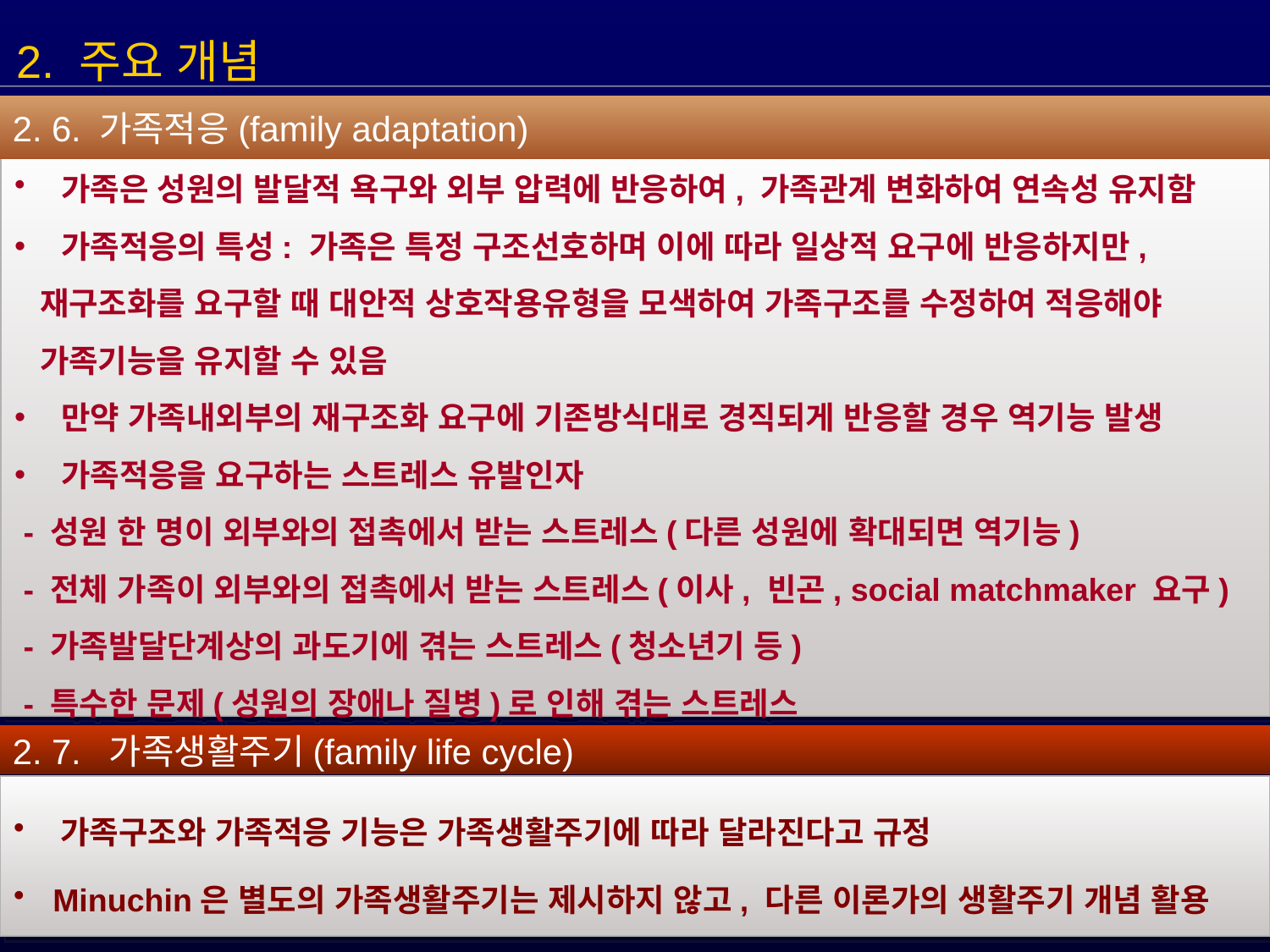

2. 주요 개념

2. 6. 가족적응(family adaptation)
 가족은 성원의 발달적 욕구와 외부 압력에 반응하여, 가족관계 변화하여 연속성 유지함
 가족적응의 특성: 가족은 특정 구조선호하며 이에 따라 일상적 요구에 반응하지만,
  재구조화를 요구할 때 대안적 상호작용유형을 모색하여 가족구조를 수정하여 적응해야
  가족기능을 유지할 수 있음
 만약 가족내외부의 재구조화 요구에 기존방식대로 경직되게 반응할 경우 역기능 발생
 가족적응을 요구하는 스트레스 유발인자
 - 성원 한 명이 외부와의 접촉에서 받는 스트레스(다른 성원에 확대되면 역기능)
 - 전체 가족이 외부와의 접촉에서 받는 스트레스(이사, 빈곤, social matchmaker 요구)
 - 가족발달단계상의 과도기에 겪는 스트레스(청소년기 등)
 - 특수한 문제(성원의 장애나 질병)로 인해 겪는 스트레스
2. 7.  가족생활주기(family life cycle)
 가족구조와 가족적응 기능은 가족생활주기에 따라 달라진다고 규정
 Minuchin은 별도의 가족생활주기는 제시하지 않고, 다른 이론가의 생활주기 개념 활용